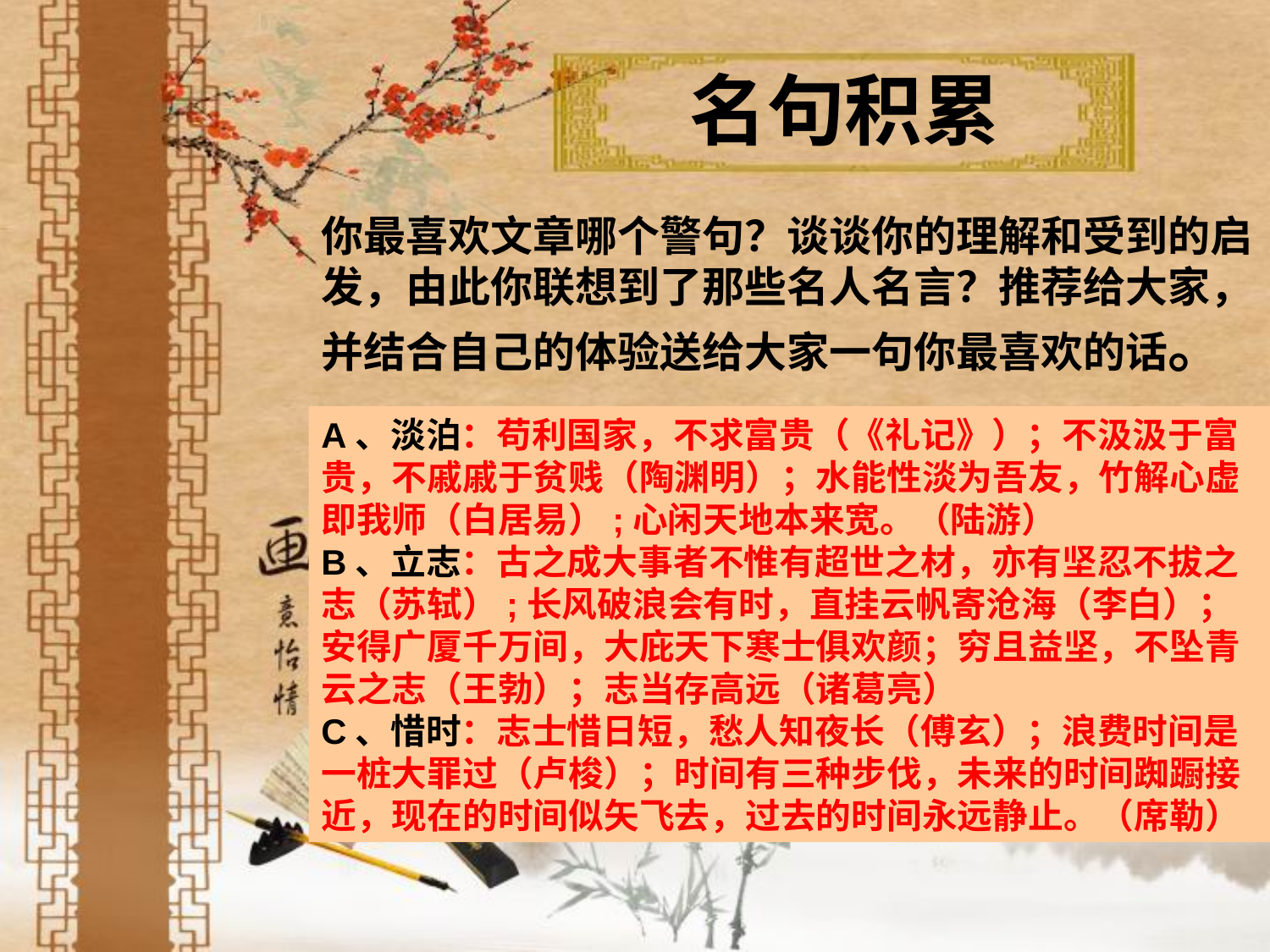

名句积累

你最喜欢文章哪个警句？谈谈你的理解和受到的启发，由此你联想到了那些名人名言？推荐给大家，并结合自己的体验送给大家一句你最喜欢的话。

A、淡泊：苟利国家，不求富贵（《礼记》）；不汲汲于富贵，不戚戚于贫贱（陶渊明）；水能性淡为吾友，竹解心虚即我师（白居易）;心闲天地本来宽。（陆游）
B、立志：古之成大事者不惟有超世之材，亦有坚忍不拔之志（苏轼）;长风破浪会有时，直挂云帆寄沧海（李白）；安得广厦千万间，大庇天下寒士俱欢颜；穷且益坚，不坠青云之志（王勃）；志当存高远（诸葛亮）
C、惜时：志士惜日短，愁人知夜长（傅玄）；浪费时间是一桩大罪过（卢梭）；时间有三种步伐，未来的时间踟蹰接近，现在的时间似矢飞去，过去的时间永远静止。（席勒）